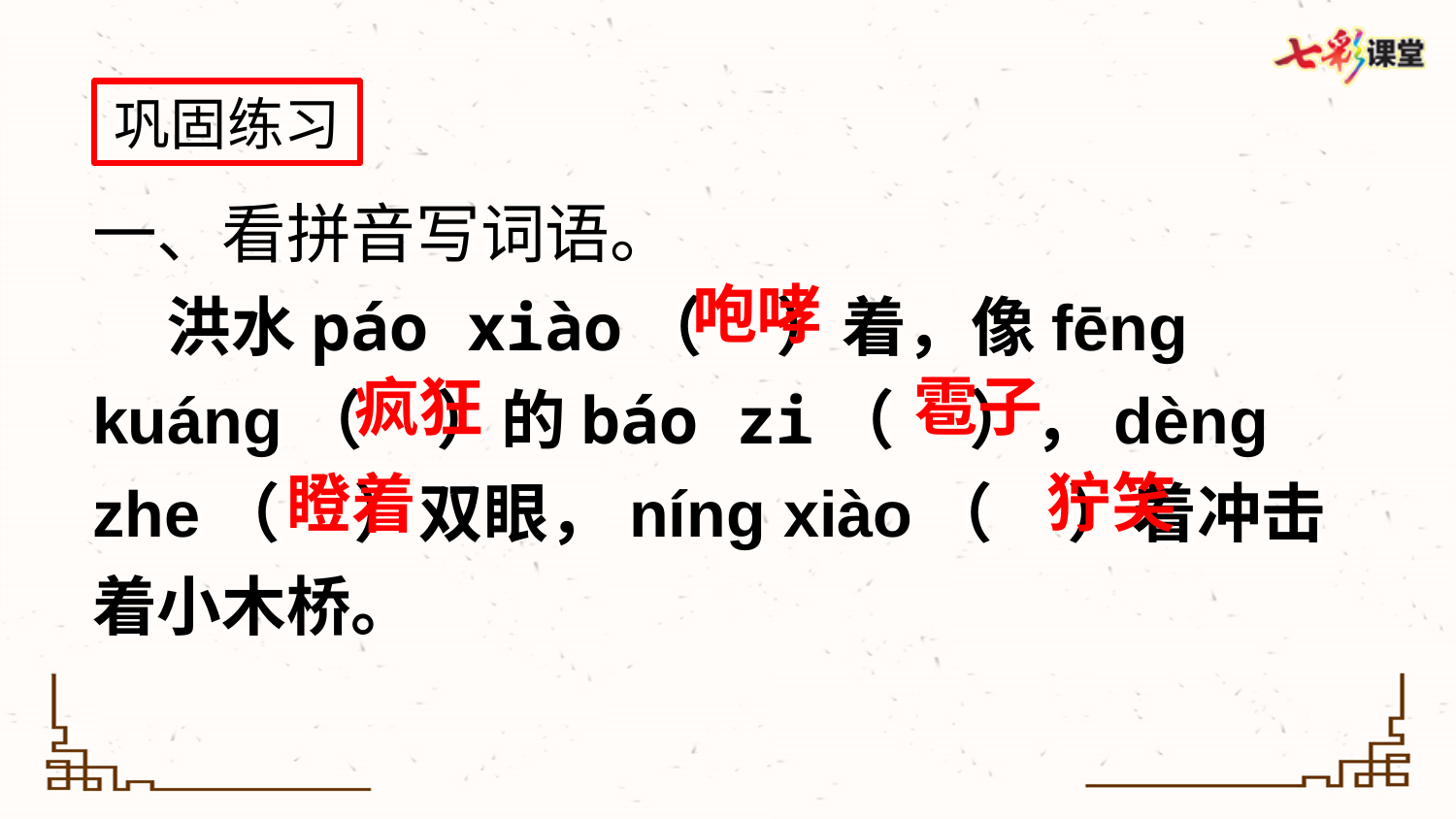

巩固练习
一、看拼音写词语。
    洪水páo xiào（     ）着，像fēng kuáng（     ）的báo zi（     ），dèng zhe（     ）双眼，níng xiào（     ）着冲击着小木桥。
咆哮
雹子
疯狂
狞笑
瞪着